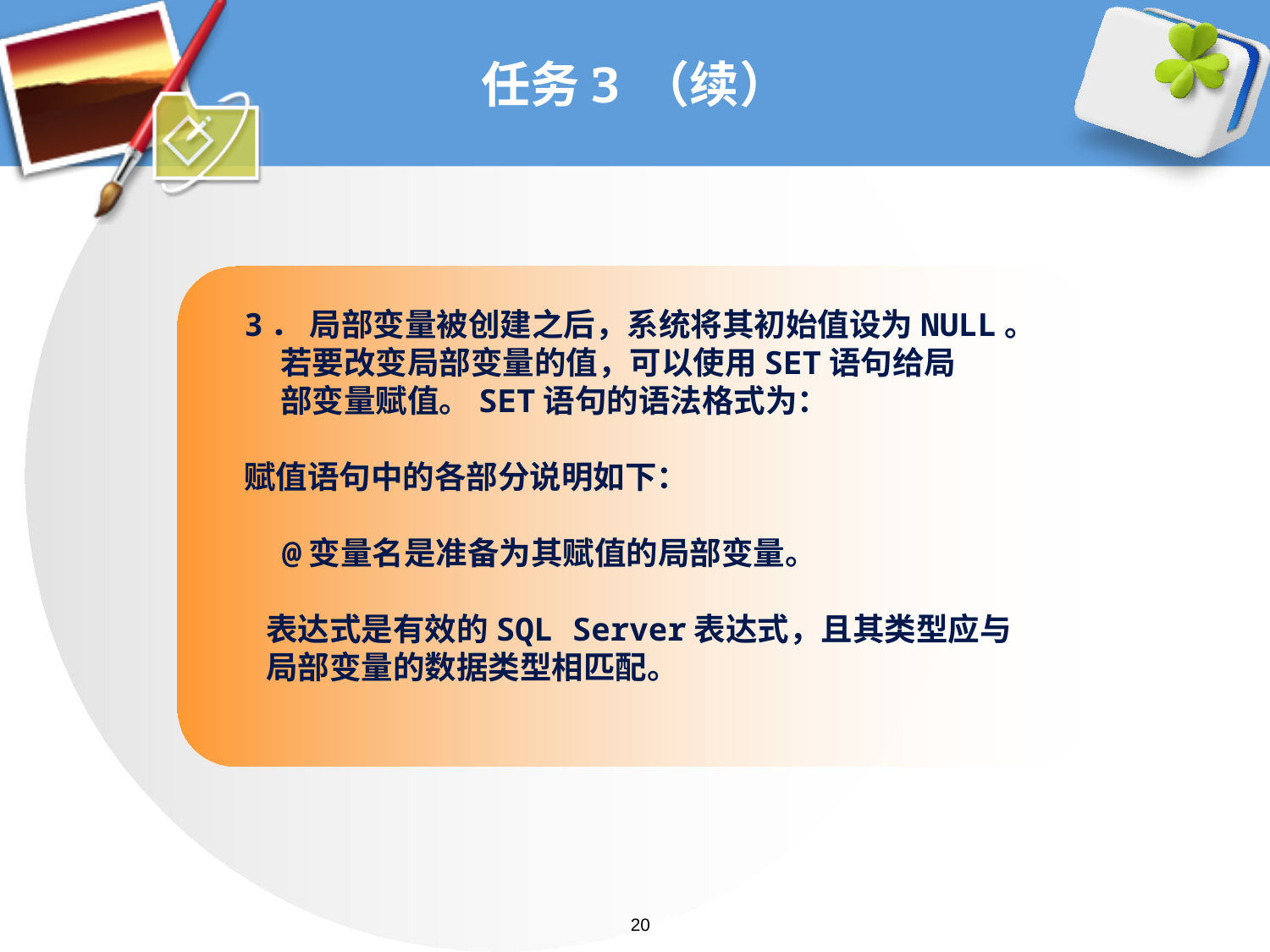

# 任务3 （续）

3． 局部变量被创建之后，系统将其初始值设为NULL。
    若要改变局部变量的值，可以使用SET语句给局
    部变量赋值。SET语句的语法格式为：

赋值语句中的各部分说明如下：

  @变量名是准备为其赋值的局部变量。

  表达式是有效的SQL Server表达式，且其类型应与
  局部变量的数据类型相匹配。
20